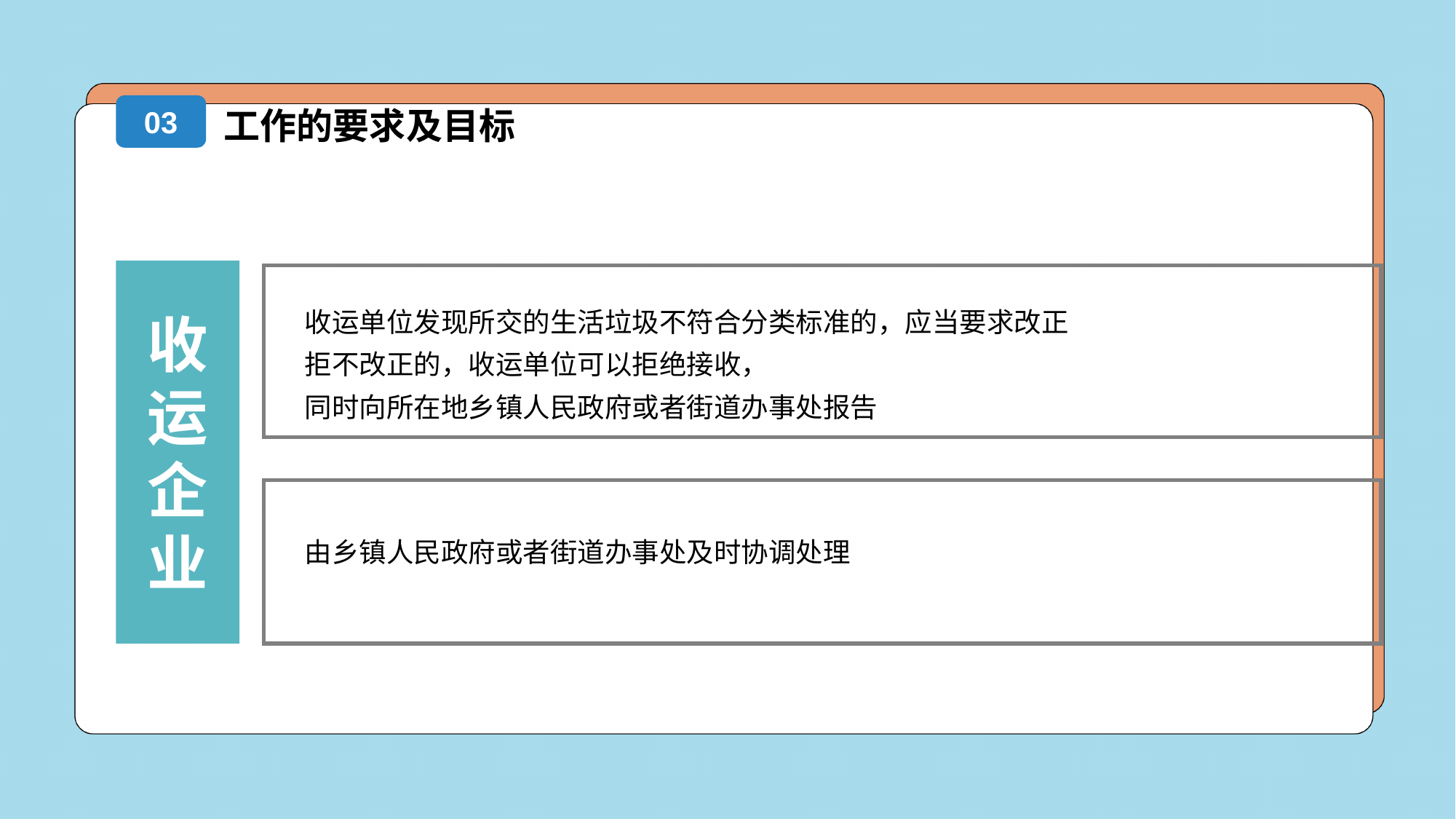

03
工作的要求及目标
收运企业

收运单位发现所交的生活垃圾不符合分类标准的，应当要求改正
拒不改正的，收运单位可以拒绝接收，
同时向所在地乡镇人民政府或者街道办事处报告

由乡镇人民政府或者街道办事处及时协调处理